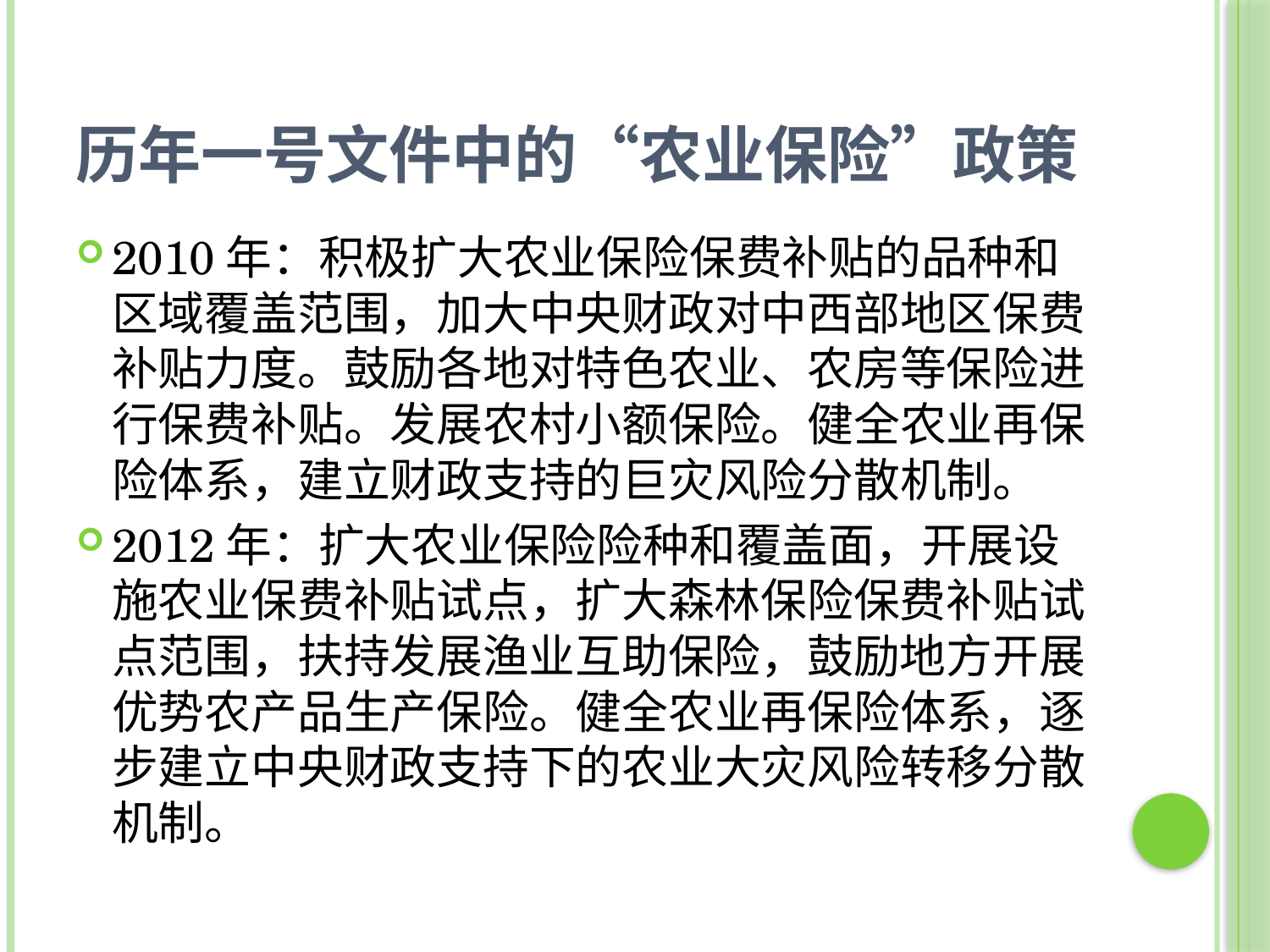

# 历年一号文件中的“农业保险”政策
2010年：积极扩大农业保险保费补贴的品种和区域覆盖范围，加大中央财政对中西部地区保费补贴力度。鼓励各地对特色农业、农房等保险进行保费补贴。发展农村小额保险。健全农业再保险体系，建立财政支持的巨灾风险分散机制。
2012年：扩大农业保险险种和覆盖面，开展设施农业保费补贴试点，扩大森林保险保费补贴试点范围，扶持发展渔业互助保险，鼓励地方开展优势农产品生产保险。健全农业再保险体系，逐步建立中央财政支持下的农业大灾风险转移分散机制。